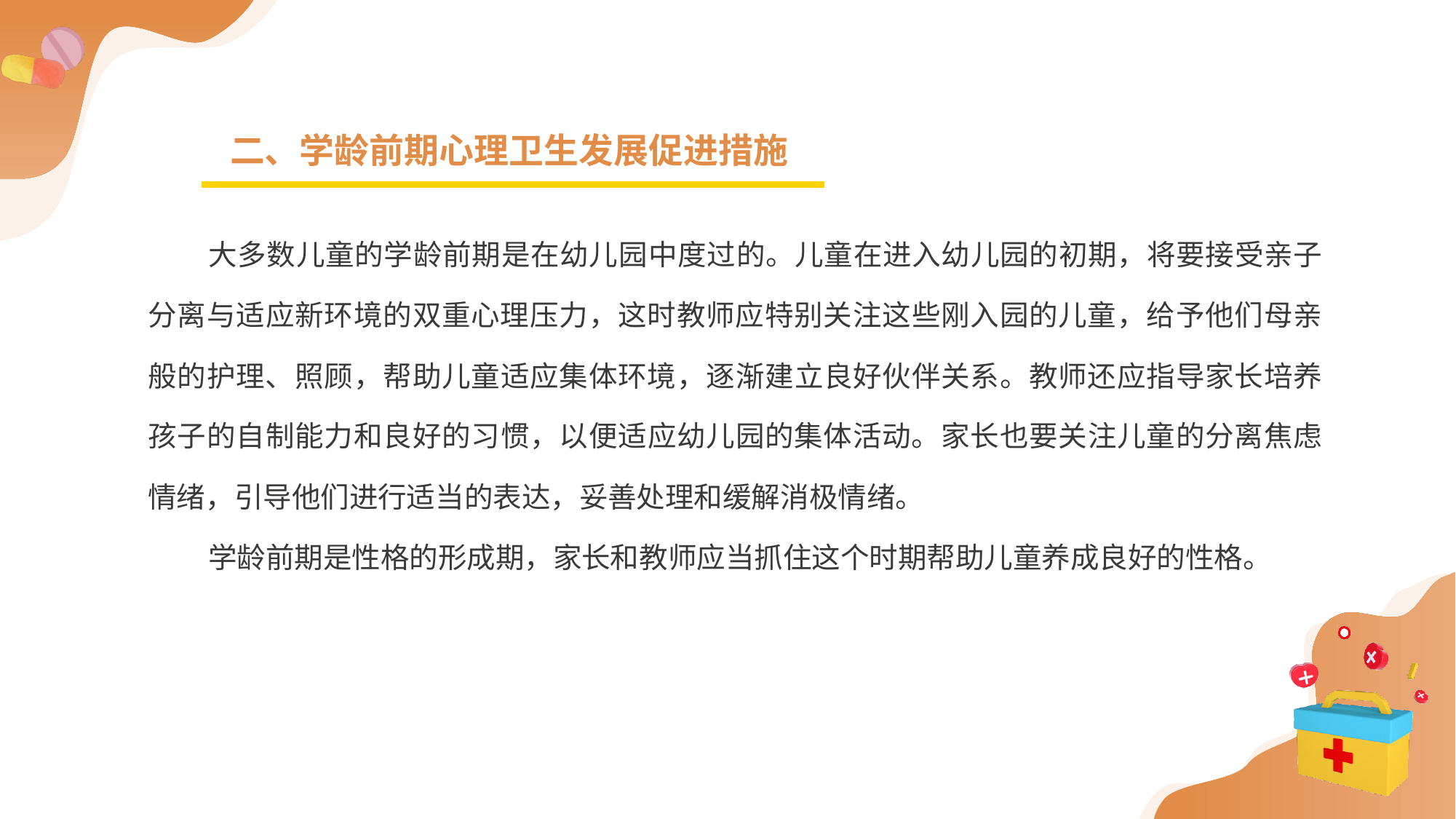

二、学龄前期心理卫生发展促进措施
大多数儿童的学龄前期是在幼儿园中度过的。儿童在进入幼儿园的初期，将要接受亲子分离与适应新环境的双重心理压力，这时教师应特别关注这些刚入园的儿童，给予他们母亲般的护理、照顾，帮助儿童适应集体环境，逐渐建立良好伙伴关系。教师还应指导家长培养孩子的自制能力和良好的习惯，以便适应幼儿园的集体活动。家长也要关注儿童的分离焦虑情绪，引导他们进行适当的表达，妥善处理和缓解消极情绪。
学龄前期是性格的形成期，家长和教师应当抓住这个时期帮助儿童养成良好的性格。